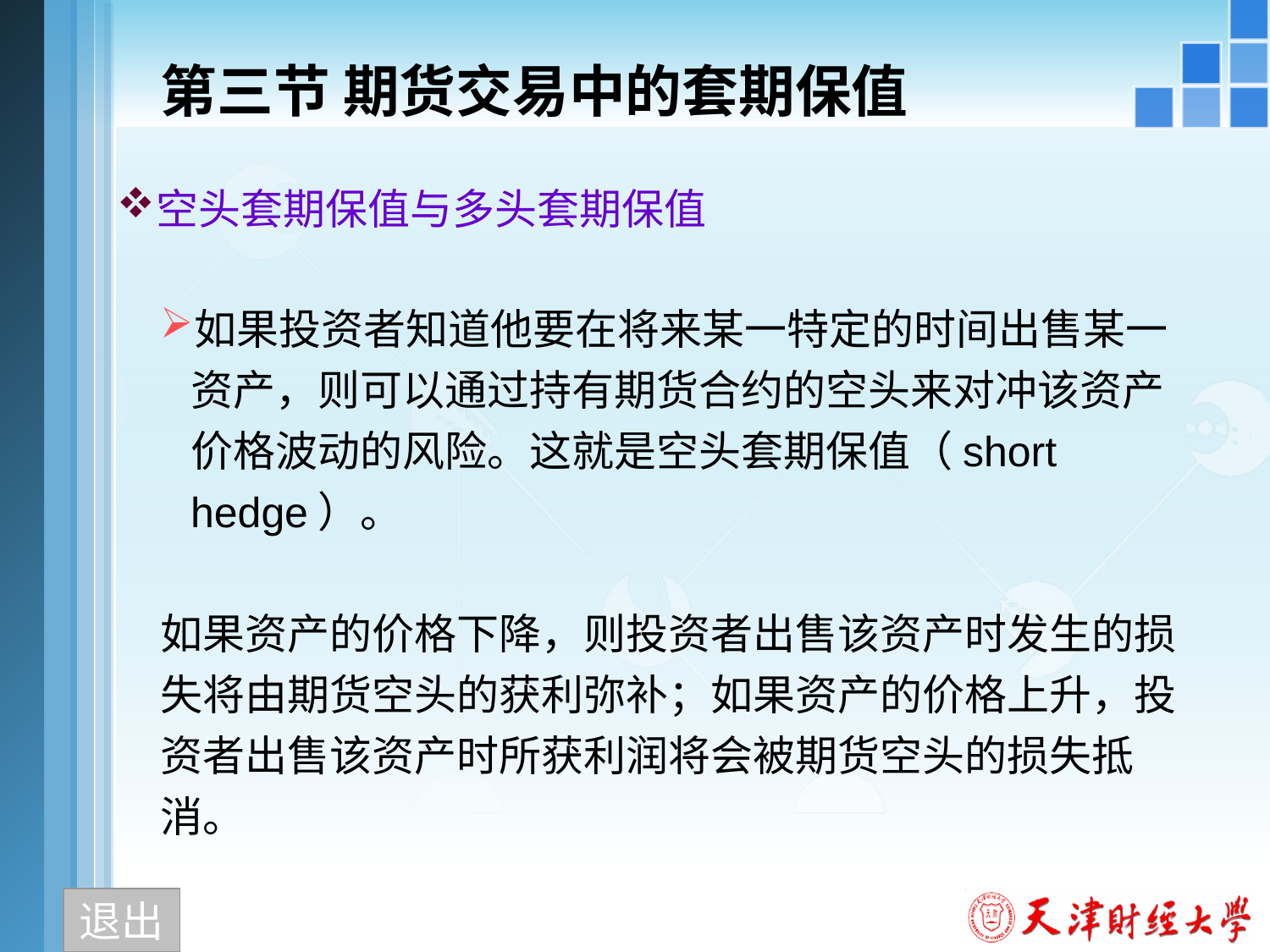

# 第三节 期货交易中的套期保值
空头套期保值与多头套期保值
如果投资者知道他要在将来某一特定的时间出售某一资产，则可以通过持有期货合约的空头来对冲该资产价格波动的风险。这就是空头套期保值（short hedge）。

如果资产的价格下降，则投资者出售该资产时发生的损失将由期货空头的获利弥补；如果资产的价格上升，投资者出售该资产时所获利润将会被期货空头的损失抵消。

退出